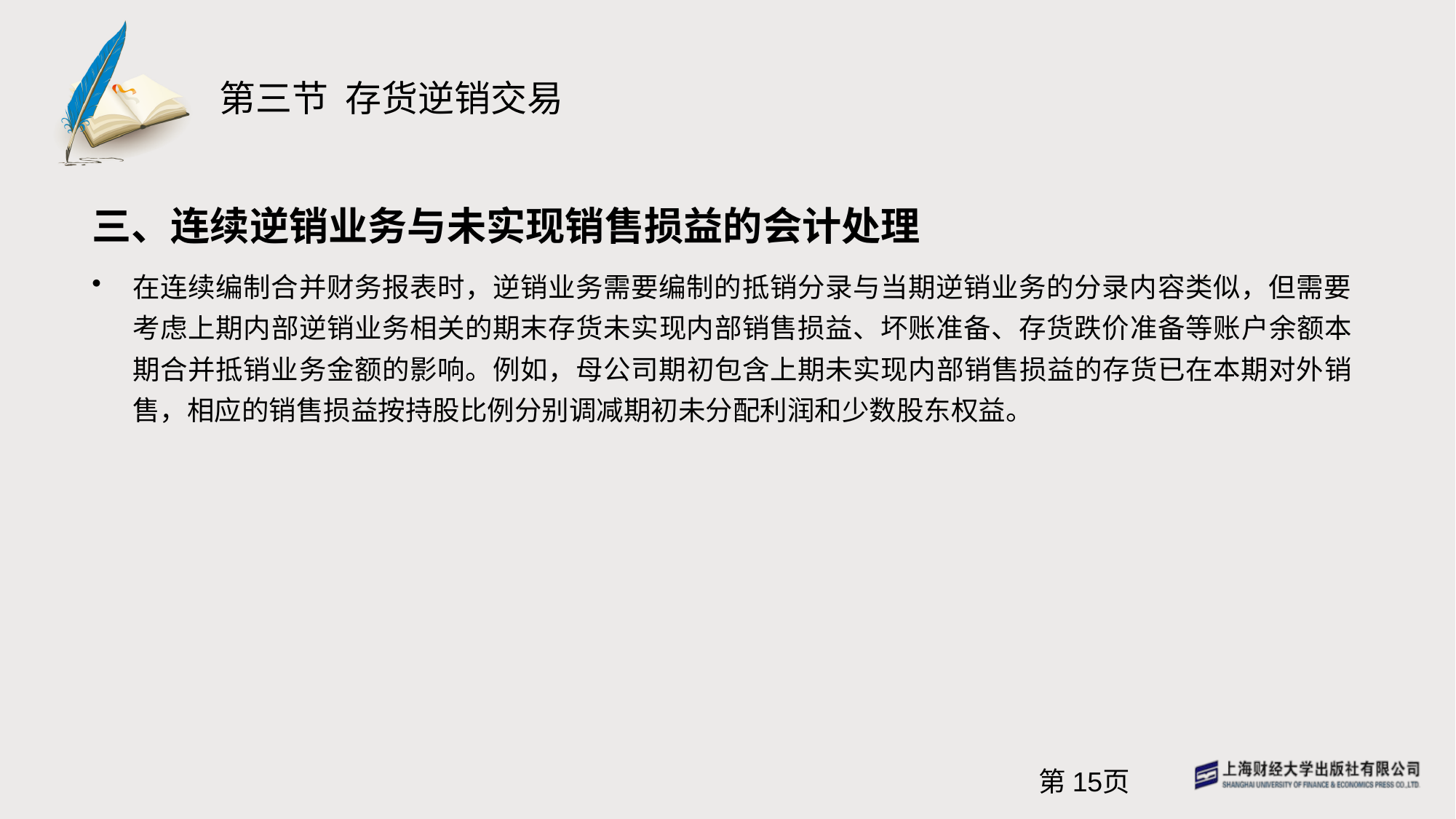

# 第三节  存货逆销交易
三、连续逆销业务与未实现销售损益的会计处理
在连续编制合并财务报表时，逆销业务需要编制的抵销分录与当期逆销业务的分录内容类似，但需要考虑上期内部逆销业务相关的期末存货未实现内部销售损益、坏账准备、存货跌价准备等账户余额本期合并抵销业务金额的影响。例如，母公司期初包含上期未实现内部销售损益的存货已在本期对外销售，相应的销售损益按持股比例分别调减期初未分配利润和少数股东权益。

15